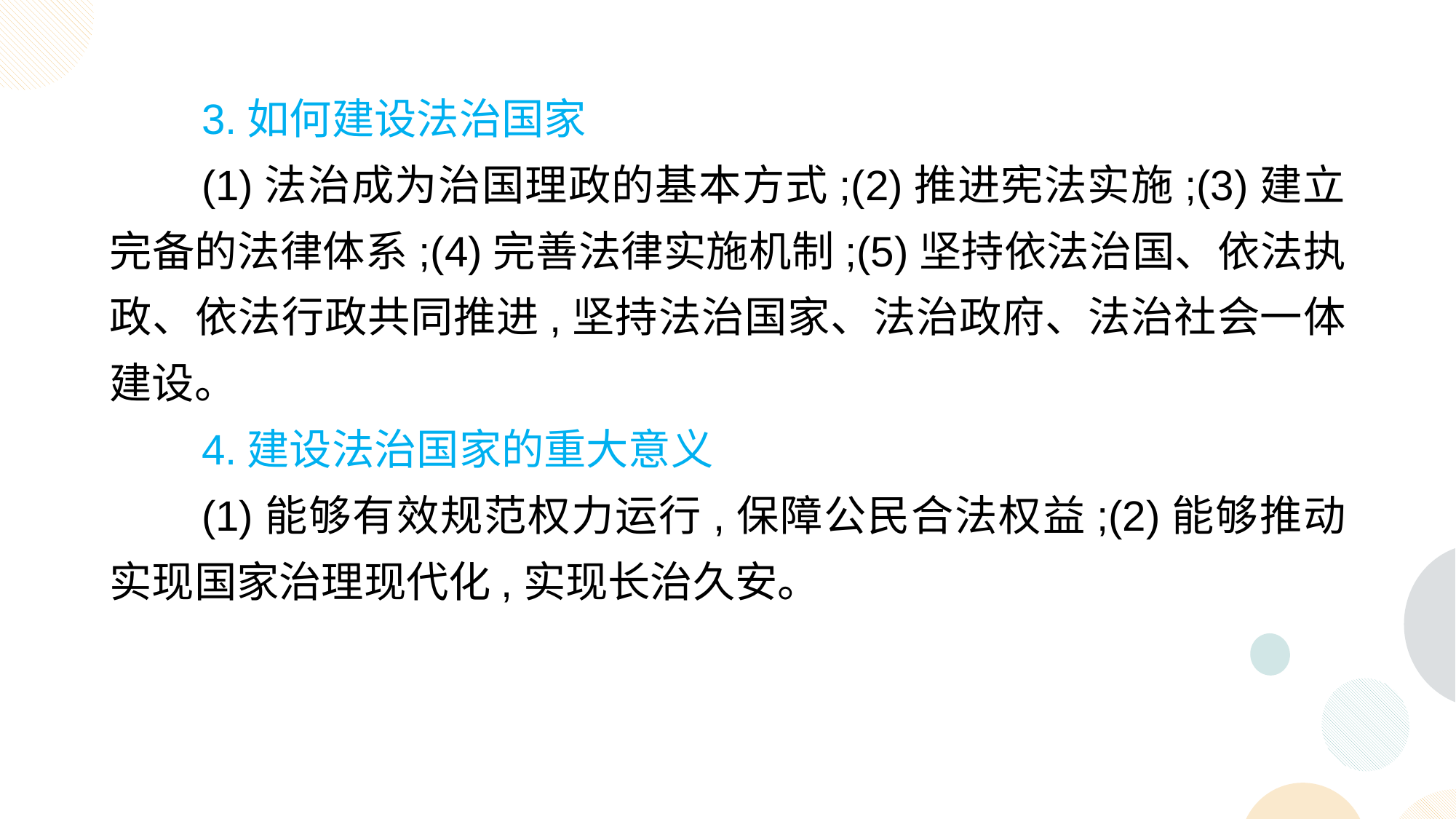

3.如何建设法治国家
(1)法治成为治国理政的基本方式;(2)推进宪法实施;(3)建立完备的法律体系;(4)完善法律实施机制;(5)坚持依法治国、依法执政、依法行政共同推进,坚持法治国家、法治政府、法治社会一体建设。
4.建设法治国家的重大意义
(1)能够有效规范权力运行,保障公民合法权益;(2)能够推动实现国家治理现代化,实现长治久安。